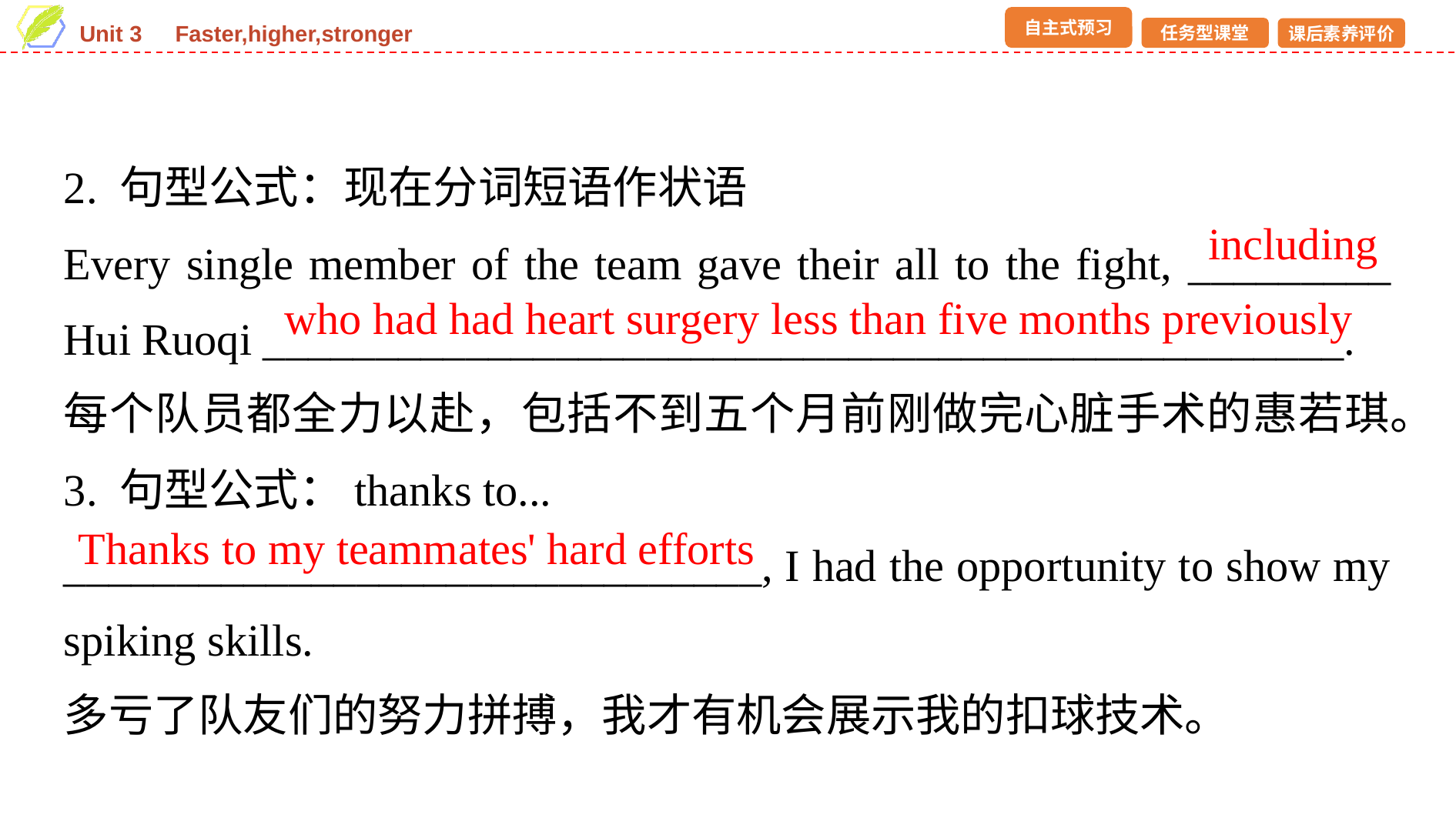

2. 句型公式：现在分词短语作状语
Every single member of the team gave their all to the fight, _________ Hui Ruoqi ________________________________________________.
每个队员都全力以赴，包括不到五个月前刚做完心脏手术的惠若琪。
3. 句型公式：thanks to...
_______________________________, I had the opportunity to show my spiking skills.
多亏了队友们的努力拼搏，我才有机会展示我的扣球技术。
including
who had had heart surgery less than five months previously
Thanks to my teammates' hard efforts